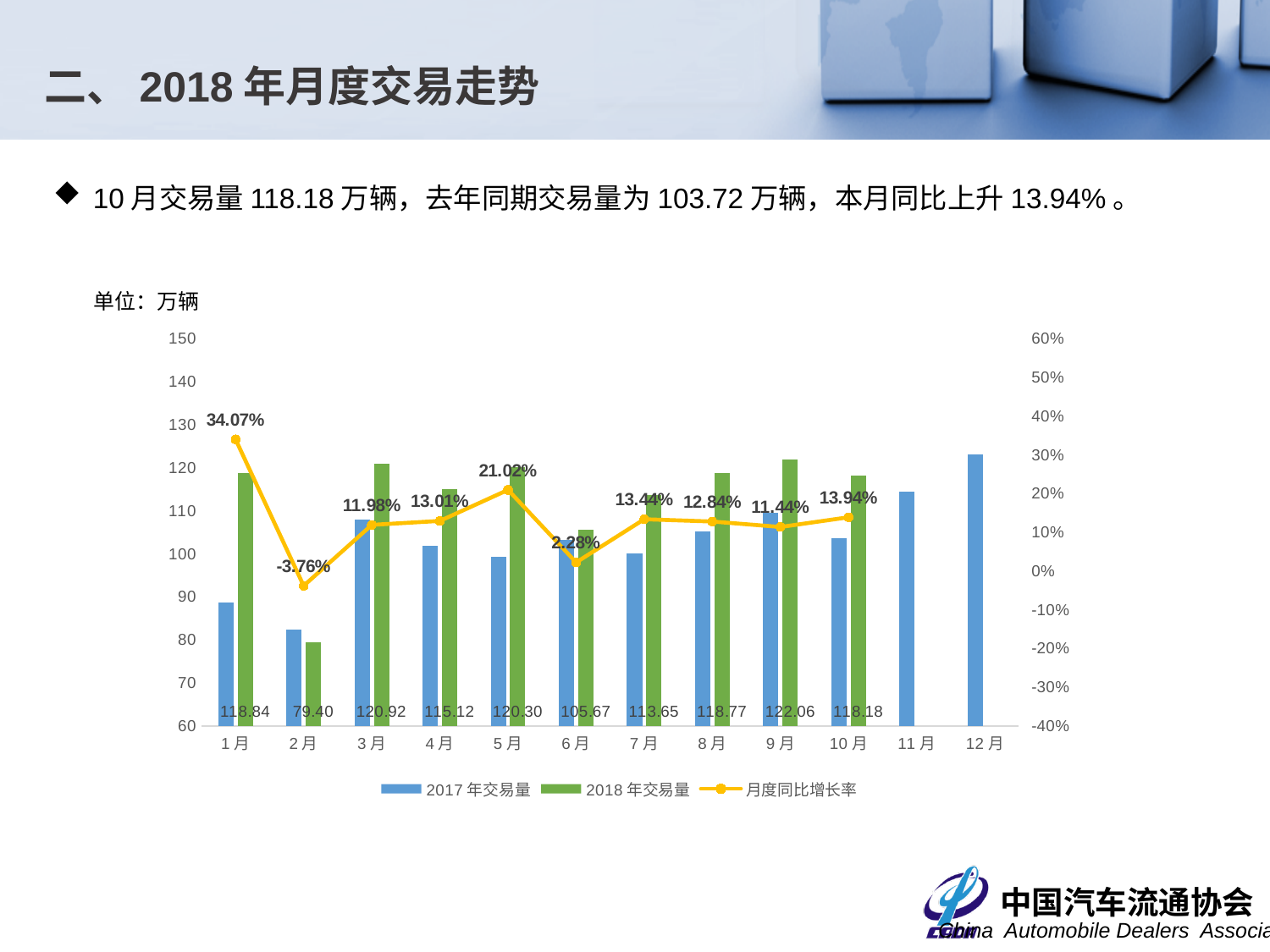

二、2018年月度交易走势
10月交易量118.18万辆，去年同期交易量为103.72万辆，本月同比上升13.94%。
单位：万辆

[unsupported chart]